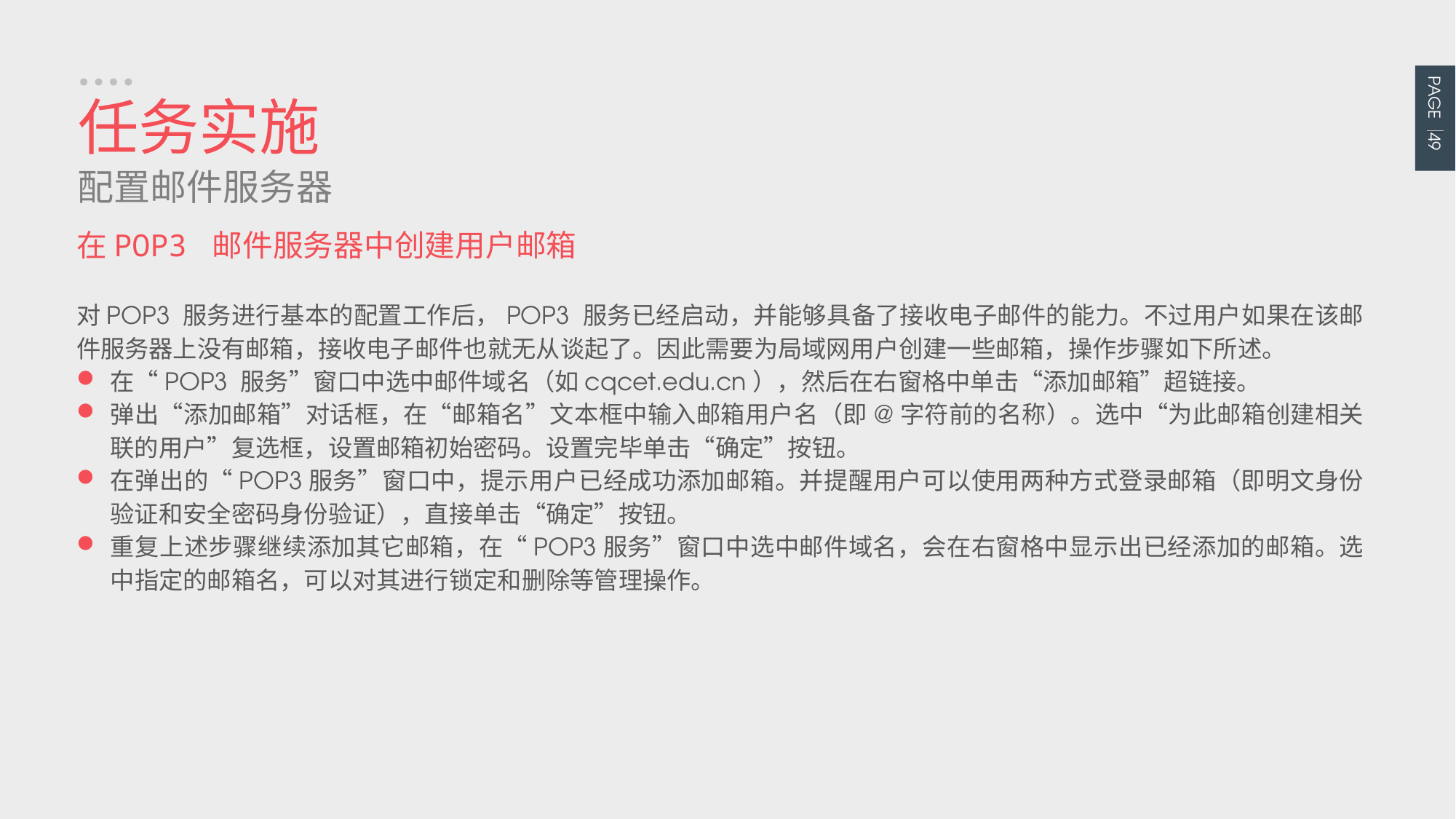

PAGE   49
任务实施
配置邮件服务器
在POP3 邮件服务器中创建用户邮箱

对POP3 服务进行基本的配置工作后，POP3 服务已经启动，并能够具备了接收电子邮件的能力。不过用户如果在该邮件服务器上没有邮箱，接收电子邮件也就无从谈起了。因此需要为局域网用户创建一些邮箱，操作步骤如下所述。
在“POP3 服务”窗口中选中邮件域名（如cqcet.edu.cn），然后在右窗格中单击“添加邮箱”超链接。
弹出“添加邮箱”对话框，在“邮箱名”文本框中输入邮箱用户名（即@字符前的名称）。选中“为此邮箱创建相关联的用户”复选框，设置邮箱初始密码。设置完毕单击“确定”按钮。
在弹出的“POP3服务”窗口中，提示用户已经成功添加邮箱。并提醒用户可以使用两种方式登录邮箱（即明文身份验证和安全密码身份验证），直接单击“确定”按钮。
重复上述步骤继续添加其它邮箱，在“POP3服务”窗口中选中邮件域名，会在右窗格中显示出已经添加的邮箱。选中指定的邮箱名，可以对其进行锁定和删除等管理操作。